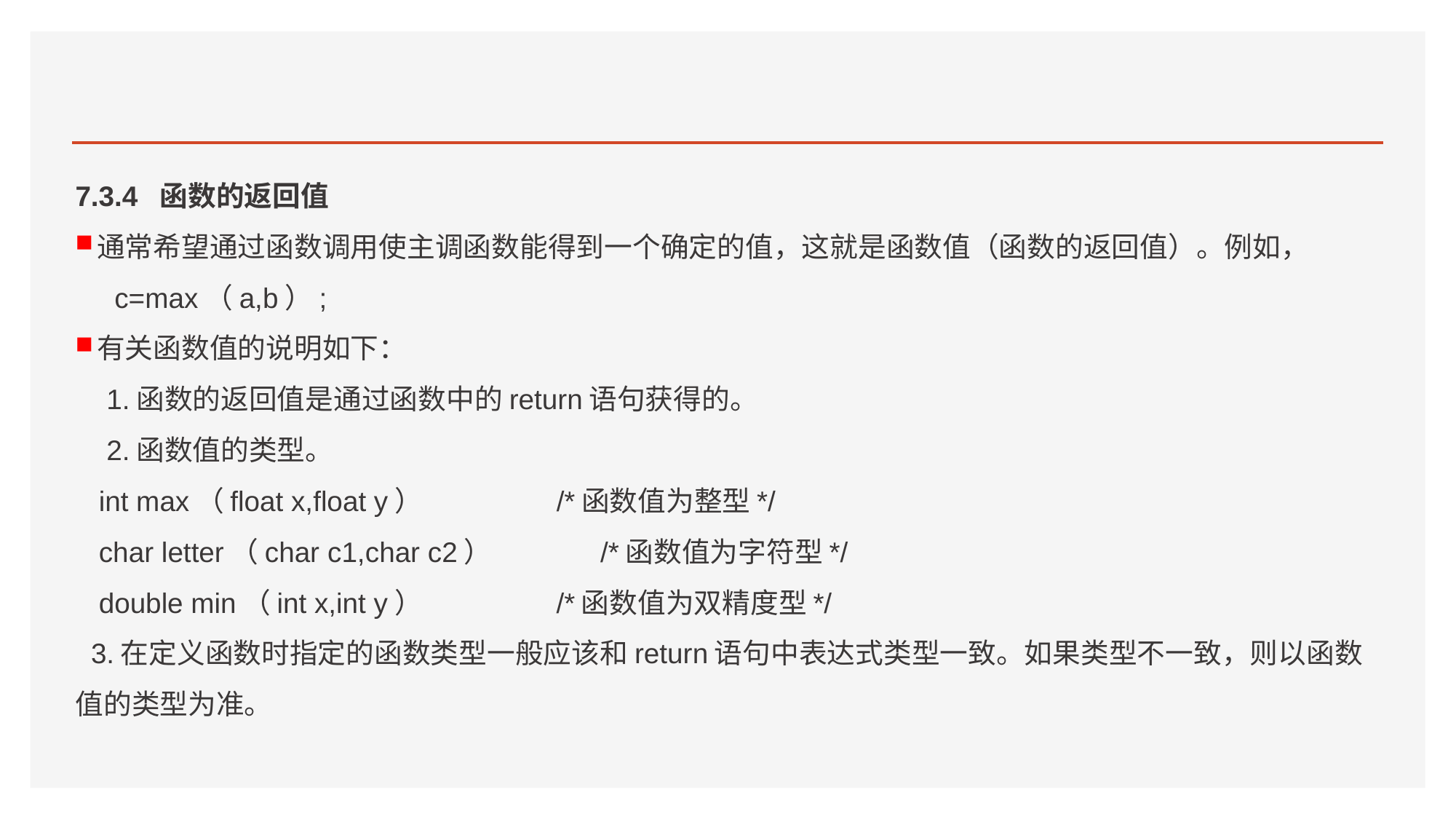

#
7.3.4  函数的返回值
通常希望通过函数调用使主调函数能得到一个确定的值，这就是函数值（函数的返回值）。例如，
     c=max（a,b）;
有关函数值的说明如下：
    1.函数的返回值是通过函数中的return语句获得的。
    2.函数值的类型。
   int max（float x,float y）                    /*函数值为整型*/
   char letter（char c1,char c2）                /*函数值为字符型*/
   double min（int x,int y）                    /*函数值为双精度型*/
  3.在定义函数时指定的函数类型一般应该和return语句中表达式类型一致。如果类型不一致，则以函数值的类型为准。